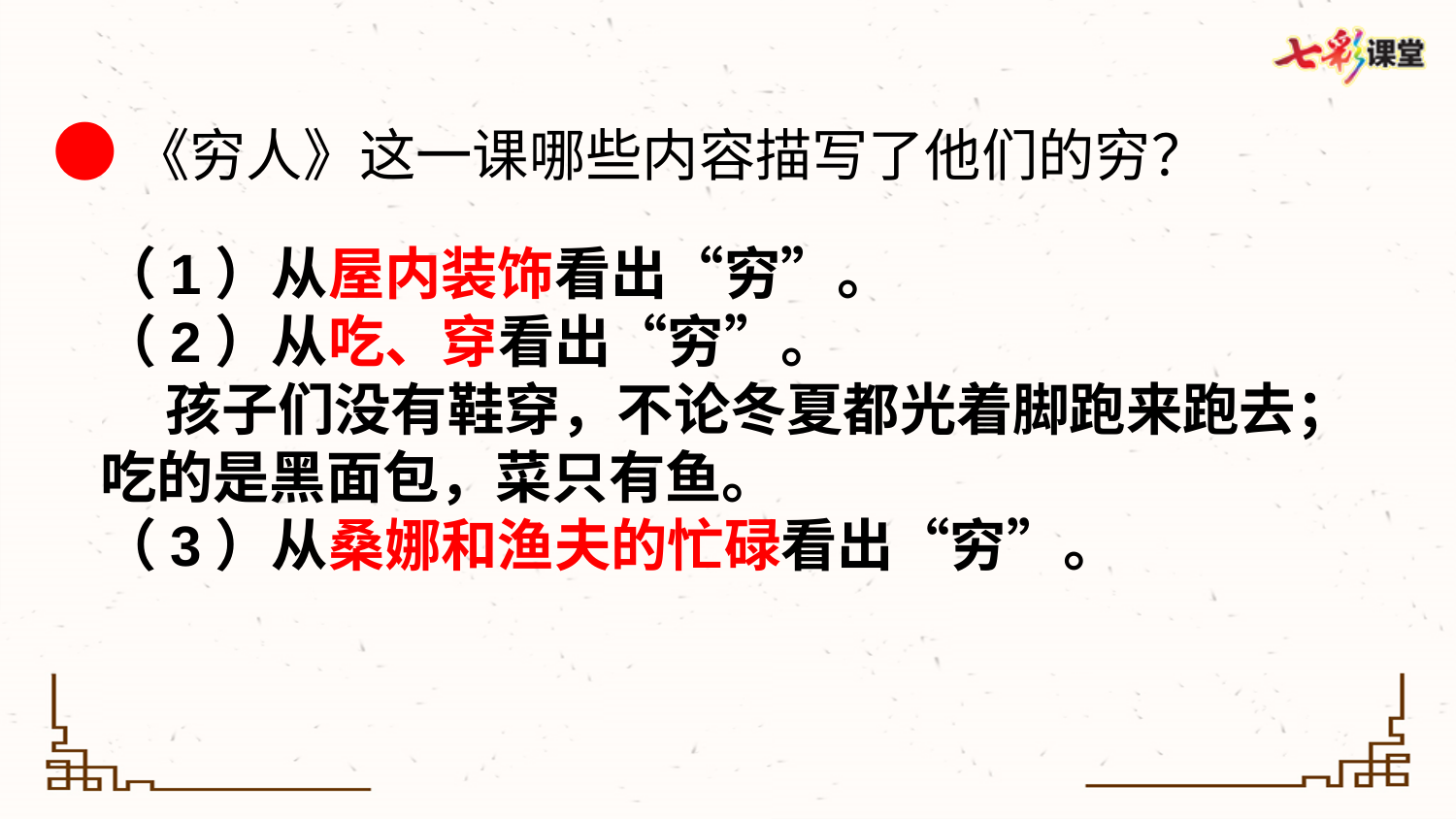

●《穷人》这一课哪些内容描写了他们的穷？
（1）从屋内装饰看出“穷”。
（2）从吃、穿看出“穷”。
    孩子们没有鞋穿，不论冬夏都光着脚跑来跑去；吃的是黑面包，菜只有鱼。
（3）从桑娜和渔夫的忙碌看出“穷”。